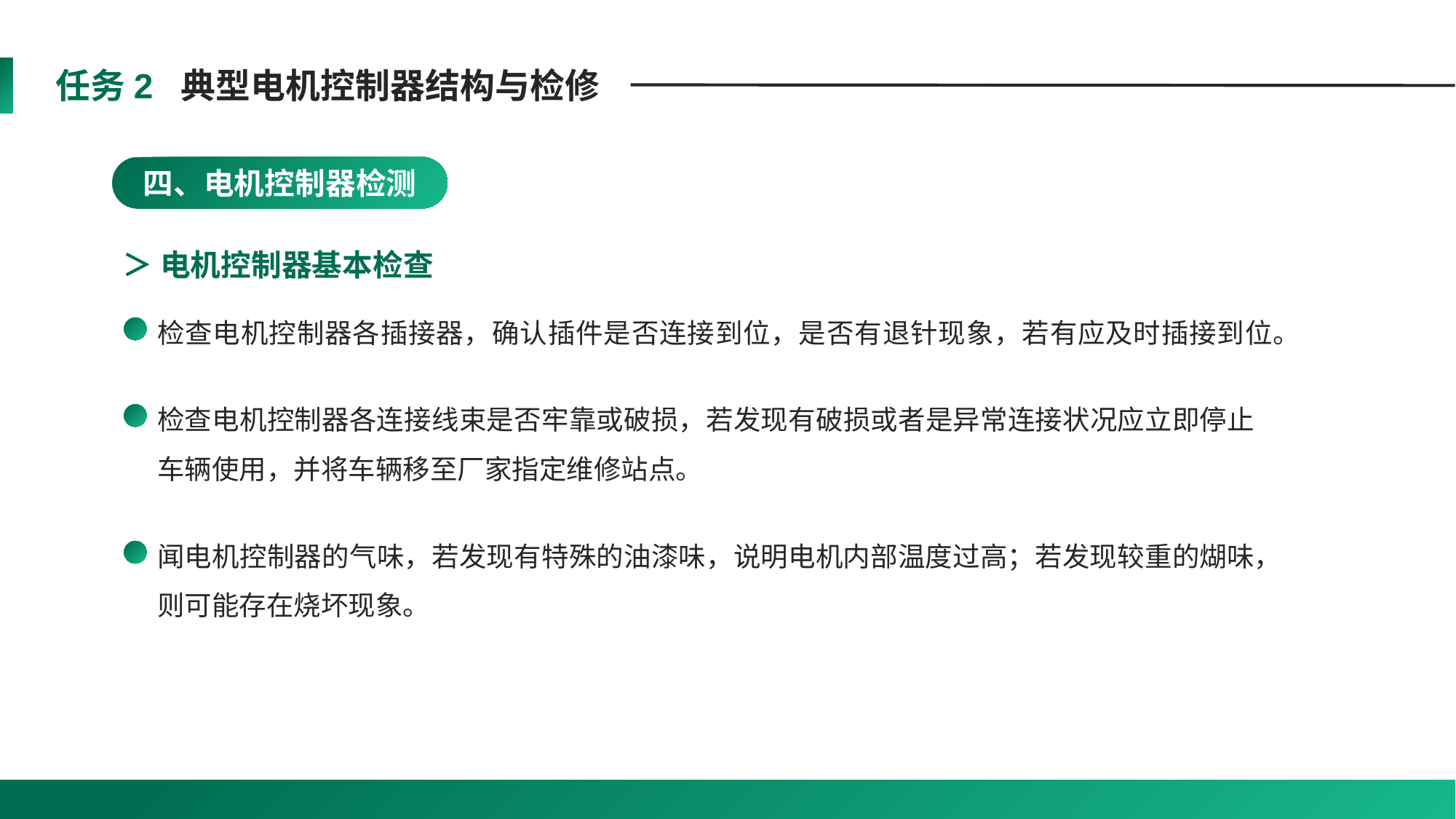

任务2  典型电机控制器结构与检修
四、电机控制器检测
＞ 电机控制器基本检查
检查电机控制器各插接器，确认插件是否连接到位，是否有退针现象，若有应及时插接到位。

检查电机控制器各连接线束是否牢靠或破损，若发现有破损或者是异常连接状况应立即停止车辆使用，并将车辆移至厂家指定维修站点。

闻电机控制器的气味，若发现有特殊的油漆味，说明电机内部温度过高；若发现较重的煳味，则可能存在烧坏现象。